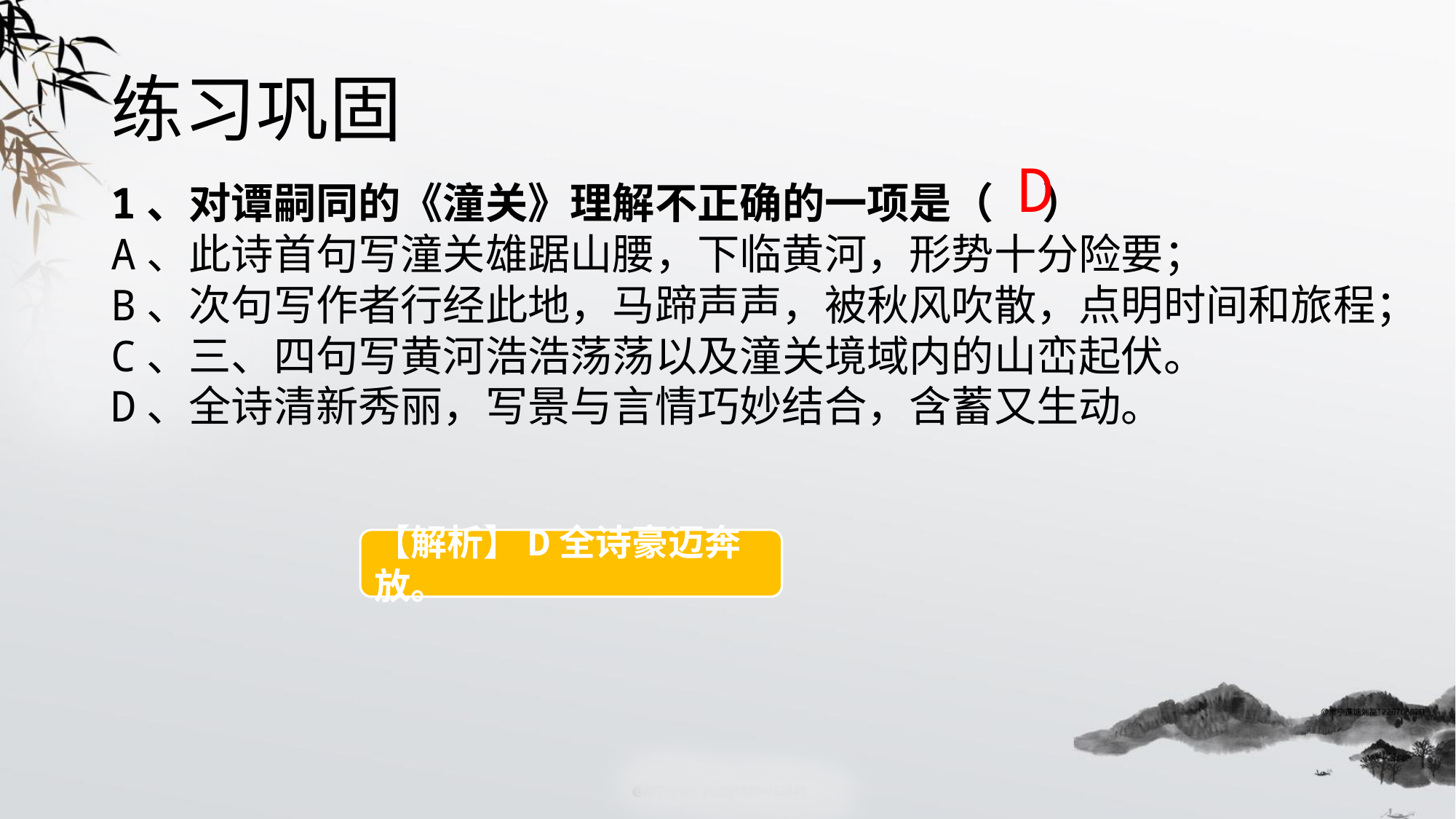

# 练习巩固
D
1、对谭嗣同的《潼关》理解不正确的一项是（     ）
A、此诗首句写潼关雄踞山腰，下临黄河，形势十分险要；
B、次句写作者行经此地，马蹄声声，被秋风吹散，点明时间和旅程；
C、三、四句写黄河浩浩荡荡以及潼关境域内的山峦起伏。
D、全诗清新秀丽，写景与言情巧妙结合，含蓄又生动。
【解析】D全诗豪迈奔放。